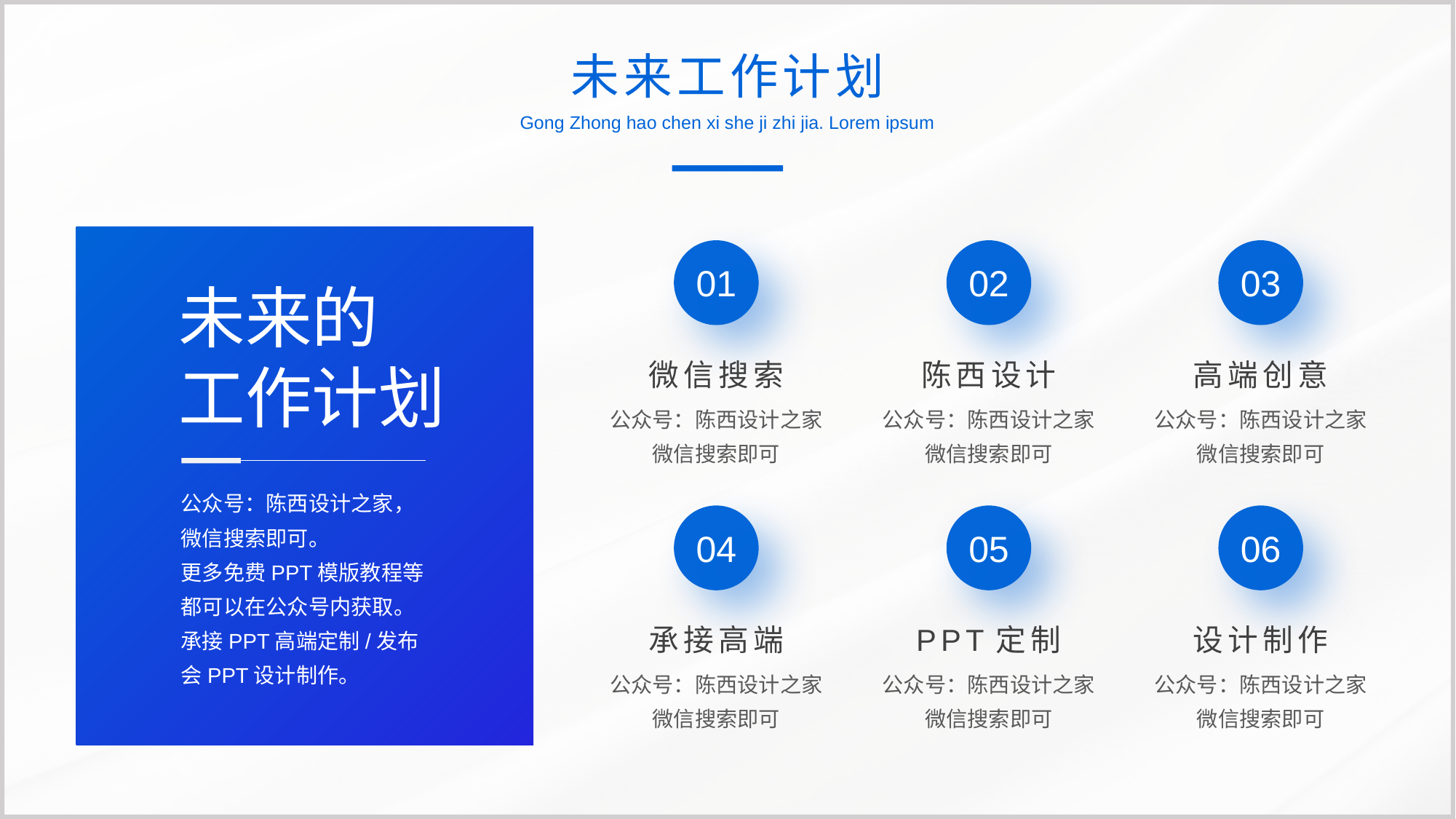

未来工作计划
Gong Zhong hao chen xi she ji zhi jia. Lorem ipsum

01
02
03
未来的
工作计划
微信搜索
陈西设计
高端创意
公众号：陈西设计之家微信搜索即可
公众号：陈西设计之家微信搜索即可
公众号：陈西设计之家微信搜索即可

公众号：陈西设计之家，微信搜索即可。
更多免费PPT模版教程等都可以在公众号内获取。承接PPT高端定制/发布会PPT设计制作。

04
05
06
承接高端
PPT定制
设计制作
公众号：陈西设计之家微信搜索即可
公众号：陈西设计之家微信搜索即可
公众号：陈西设计之家微信搜索即可